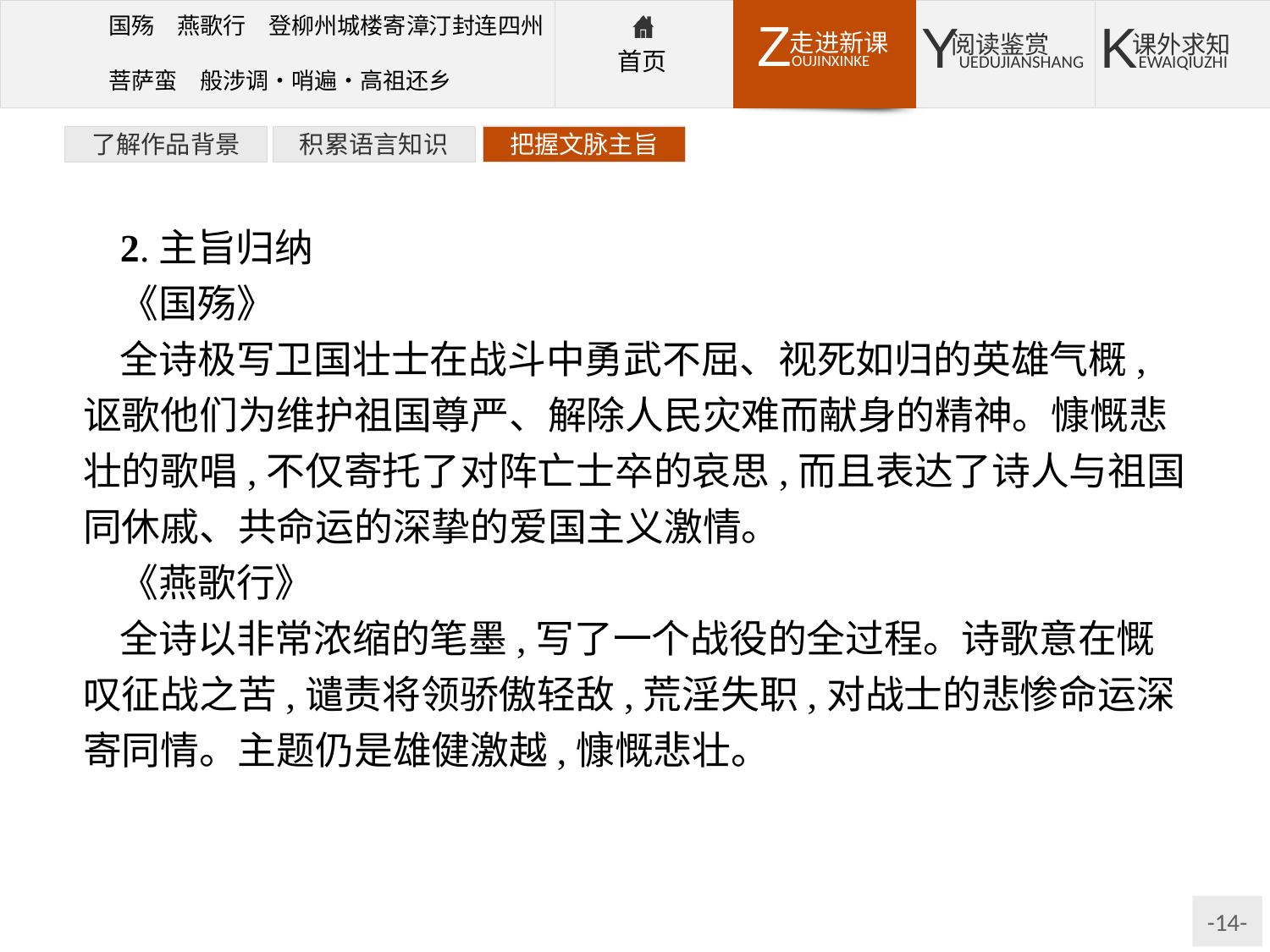

了解作品背景
积累语言知识
把握文脉主旨
2.主旨归纳
《国殇》
全诗极写卫国壮士在战斗中勇武不屈、视死如归的英雄气概,讴歌他们为维护祖国尊严、解除人民灾难而献身的精神。慷慨悲壮的歌唱,不仅寄托了对阵亡士卒的哀思,而且表达了诗人与祖国同休戚、共命运的深挚的爱国主义激情。
《燕歌行》
全诗以非常浓缩的笔墨,写了一个战役的全过程。诗歌意在慨叹征战之苦,谴责将领骄傲轻敌,荒淫失职,对战士的悲惨命运深寄同情。主题仍是雄健激越,慷慨悲壮。